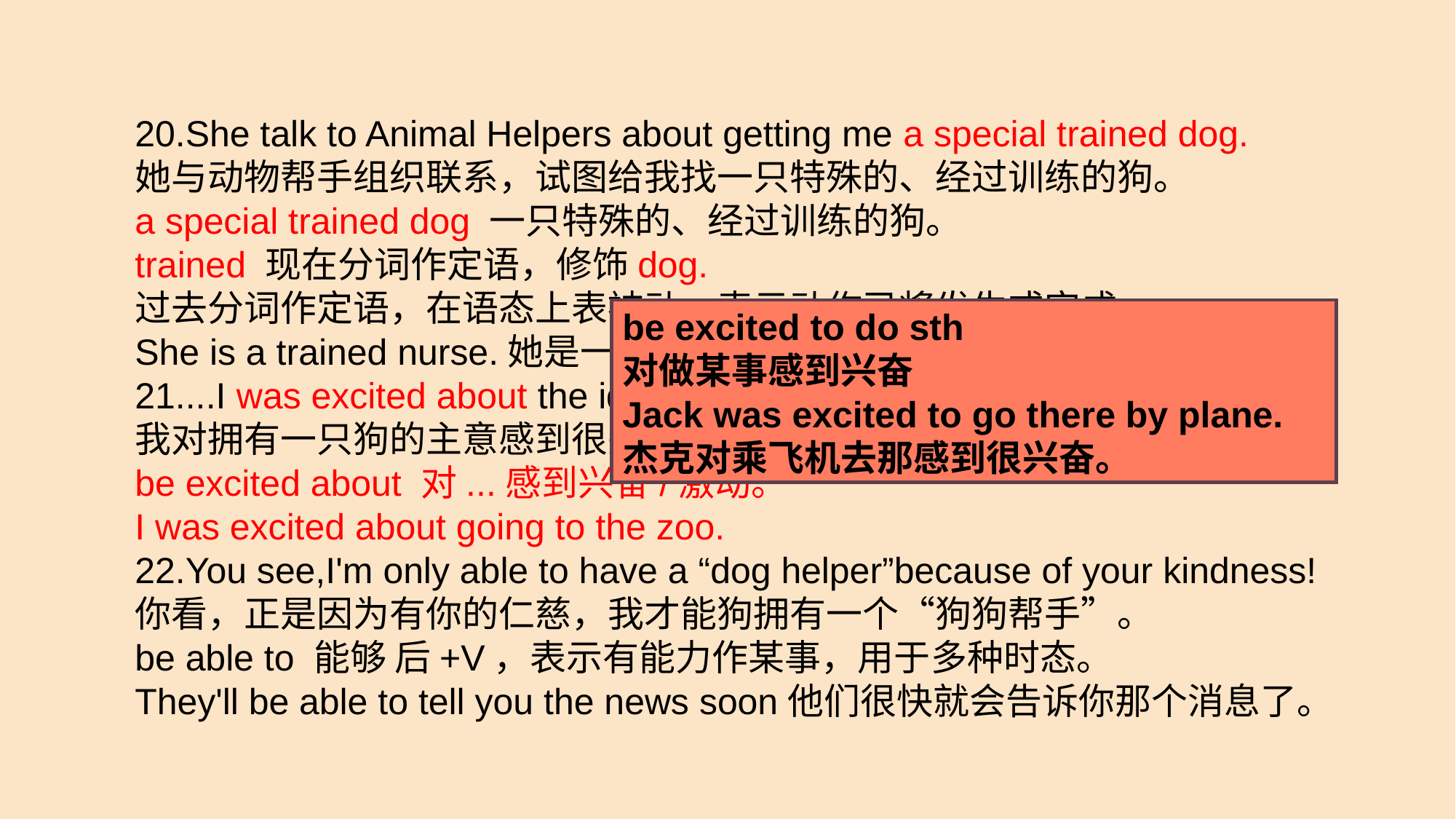

20.She talk to Animal Helpers about getting me a special trained dog.
她与动物帮手组织联系，试图给我找一只特殊的、经过训练的狗。
a special trained dog 一只特殊的、经过训练的狗。
trained 现在分词作定语，修饰dog.
过去分词作定语，在语态上表被动。表示动作已将发生或完成。
She is a trained nurse.她是一名受过训练的护士。
21....I was excited about the idea of having a dog.
我对拥有一只狗的主意感到很兴奋。
be excited about 对...感到兴奋/激动。
I was excited about going to the zoo.
22.You see,I'm only able to have a “dog helper”because of your kindness!
你看，正是因为有你的仁慈，我才能狗拥有一个“狗狗帮手”。
be able to 能够 后+V，表示有能力作某事，用于多种时态。
They'll be able to tell you the news soon他们很快就会告诉你那个消息了。
be excited to do sth
对做某事感到兴奋
Jack was excited to go there by plane.
杰克对乘飞机去那感到很兴奋。